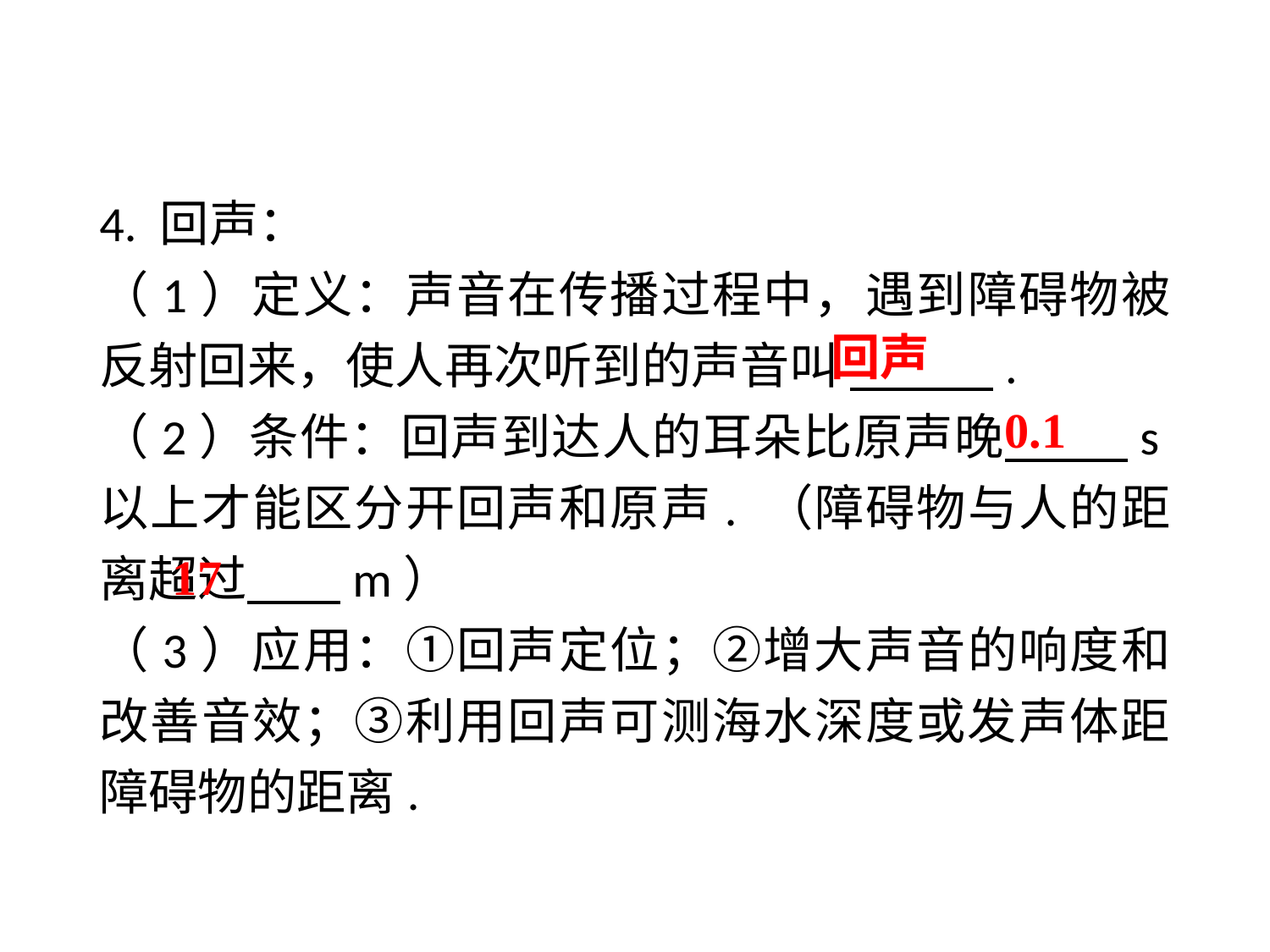

4. 回声：
（1）定义：声音在传播过程中，遇到障碍物被反射回来，使人再次听到的声音叫              .
（2）条件：回声到达人的耳朵比原声晚　      s以上才能区分开回声和原声. （障碍物与人的距离超过　    m）
（3）应用：①回声定位；②增大声音的响度和改善音效；③利用回声可测海水深度或发声体距障碍物的距离.
回声
0.1
  17